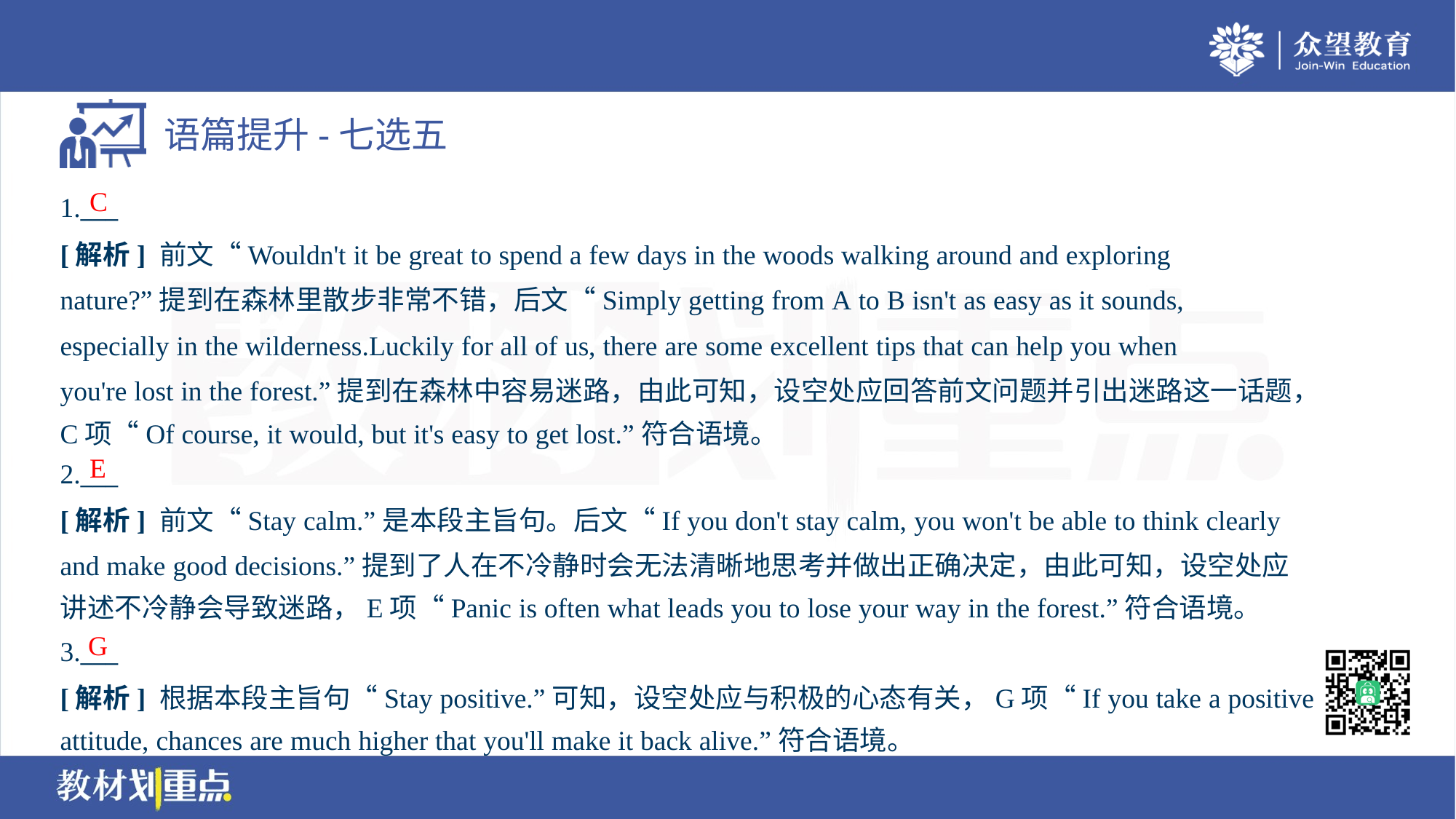

C
1.___
[解析] 前文“Wouldn't it be great to spend a few days in the woods walking around and exploring
nature?”提到在森林里散步非常不错，后文“Simply getting from A to B isn't as easy as it sounds,
especially in the wilderness.Luckily for all of us, there are some excellent tips that can help you when
you're lost in the forest.”提到在森林中容易迷路，由此可知，设空处应回答前文问题并引出迷路这一话题，
C项“Of course, it would, but it's easy to get lost.”符合语境。
E
2.___
[解析] 前文“Stay calm.”是本段主旨句。后文“If you don't stay calm, you won't be able to think clearly
and make good decisions.”提到了人在不冷静时会无法清晰地思考并做出正确决定，由此可知，设空处应
讲述不冷静会导致迷路，E项“Panic is often what leads you to lose your way in the forest.”符合语境。
G
3.___
[解析] 根据本段主旨句“Stay positive.”可知，设空处应与积极的心态有关，G项“If you take a positive
attitude, chances are much higher that you'll make it back alive.”符合语境。